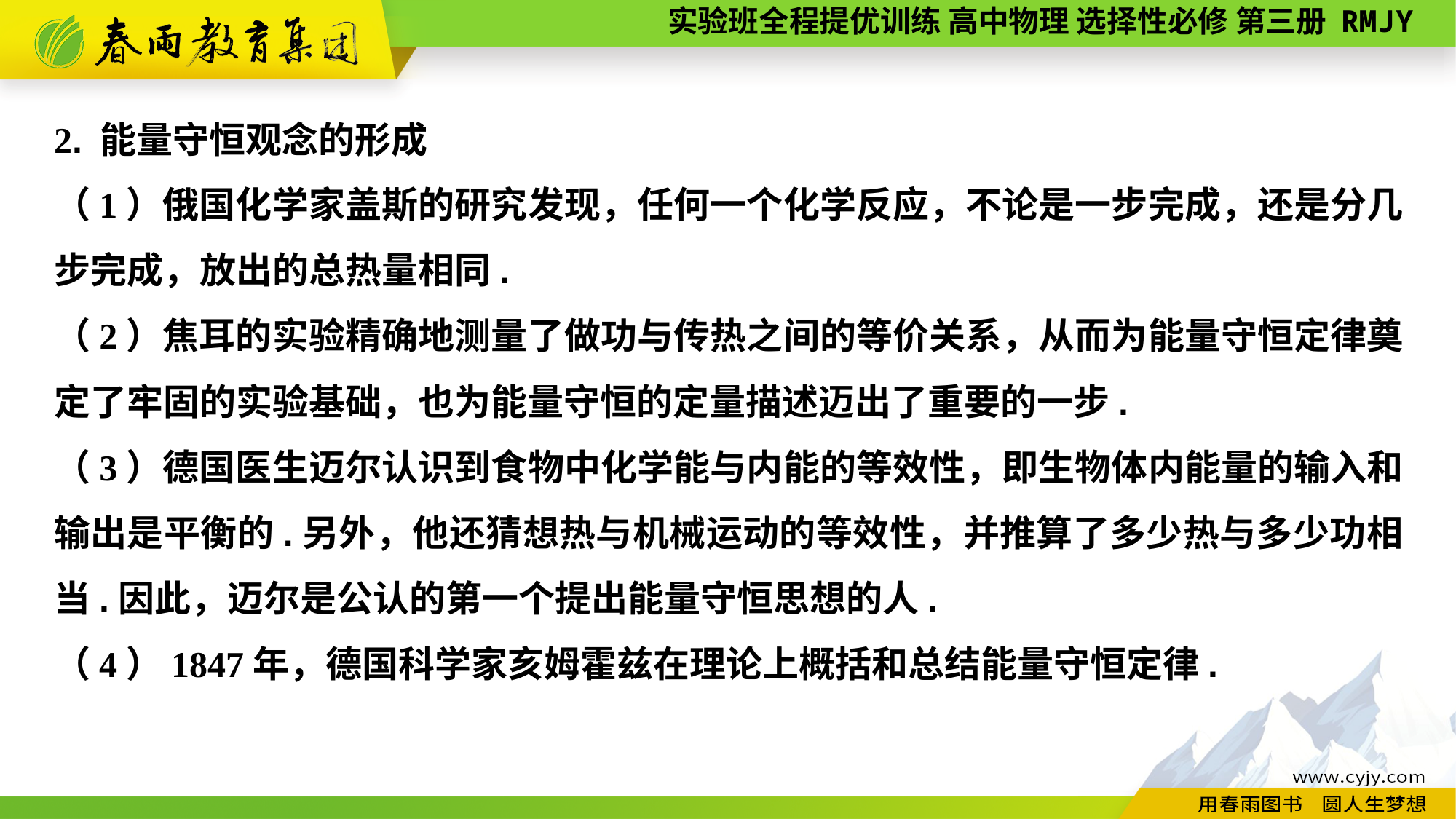

2. 能量守恒观念的形成
（1）俄国化学家盖斯的研究发现，任何一个化学反应，不论是一步完成，还是分几步完成，放出的总热量相同.
（2）焦耳的实验精确地测量了做功与传热之间的等价关系，从而为能量守恒定律奠定了牢固的实验基础，也为能量守恒的定量描述迈出了重要的一步.
（3）德国医生迈尔认识到食物中化学能与内能的等效性，即生物体内能量的输入和输出是平衡的.另外，他还猜想热与机械运动的等效性，并推算了多少热与多少功相当.因此，迈尔是公认的第一个提出能量守恒思想的人.
（4）1847年，德国科学家亥姆霍兹在理论上概括和总结能量守恒定律.